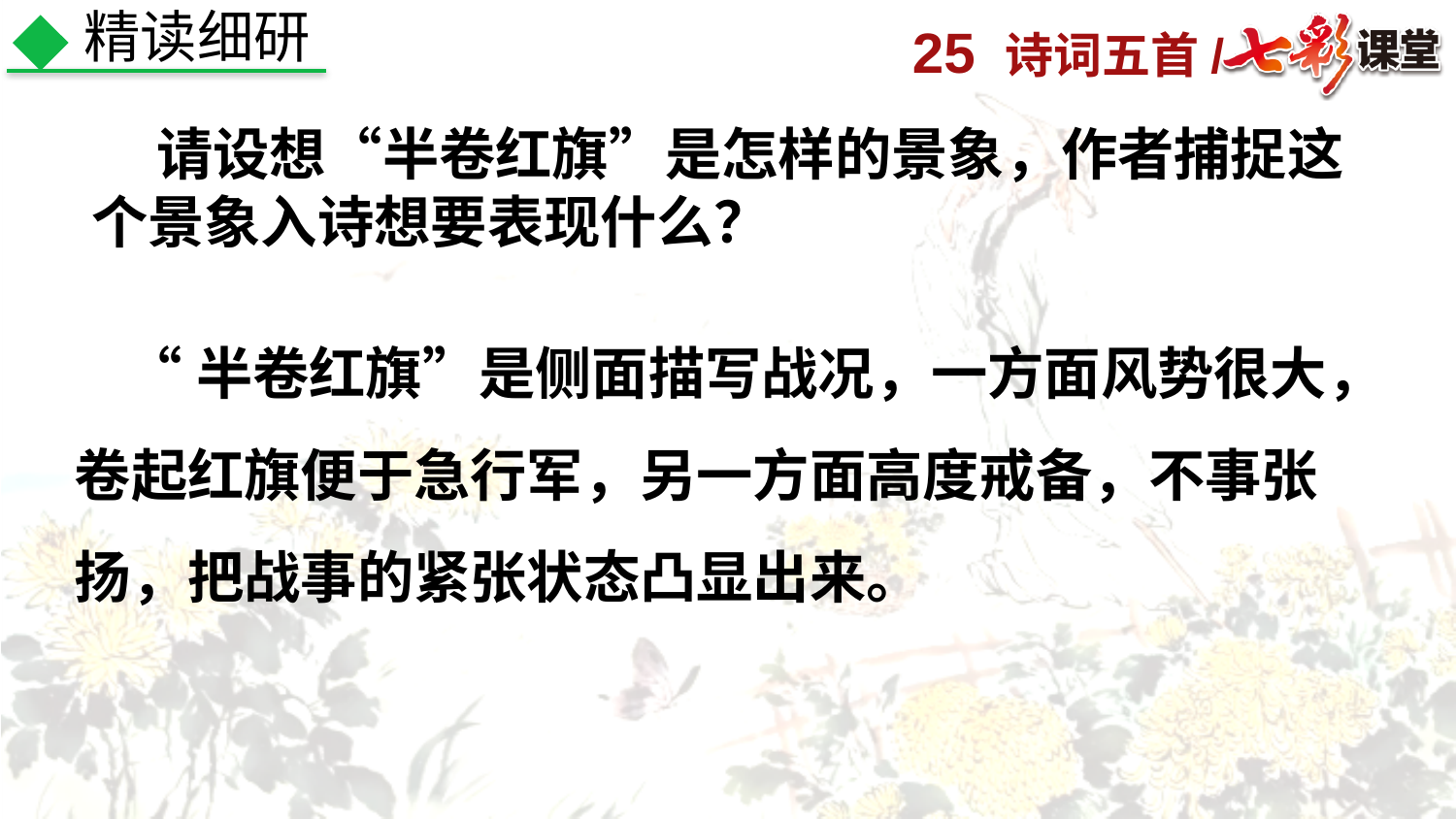

精读细研

    请设想“半卷红旗”是怎样的景象，作者捕捉这个景象入诗想要表现什么？
    “半卷红旗”是侧面描写战况，一方面风势很大，卷起红旗便于急行军，另一方面高度戒备，不事张扬，把战事的紧张状态凸显出来。